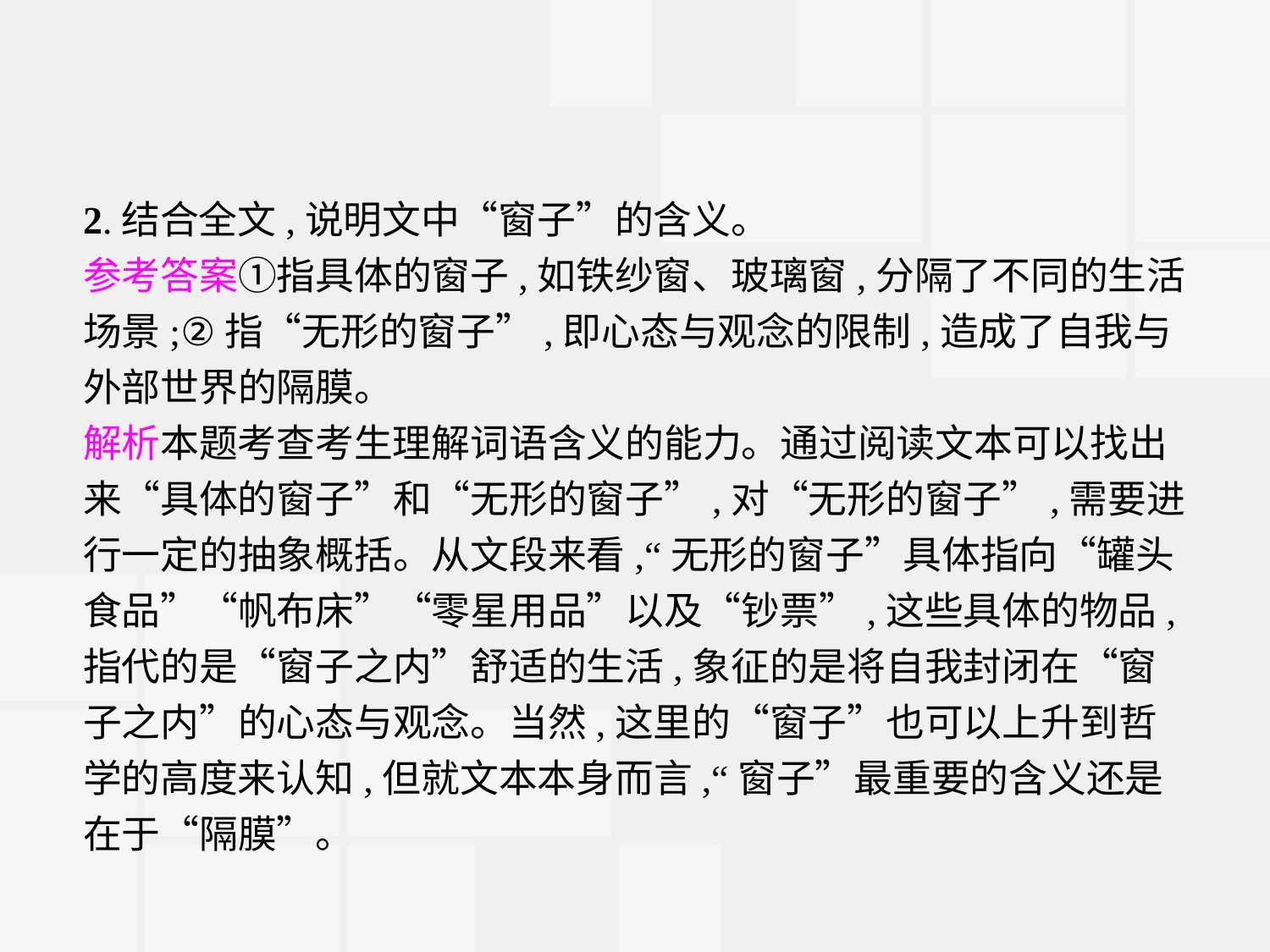

2.结合全文,说明文中“窗子”的含义。
参考答案①指具体的窗子,如铁纱窗、玻璃窗,分隔了不同的生活场景;②指“无形的窗子”,即心态与观念的限制,造成了自我与外部世界的隔膜。
解析本题考查考生理解词语含义的能力。通过阅读文本可以找出来“具体的窗子”和“无形的窗子”,对“无形的窗子”,需要进行一定的抽象概括。从文段来看,“无形的窗子”具体指向“罐头食品”“帆布床”“零星用品”以及“钞票”,这些具体的物品,指代的是“窗子之内”舒适的生活,象征的是将自我封闭在“窗子之内”的心态与观念。当然,这里的“窗子”也可以上升到哲学的高度来认知,但就文本本身而言,“窗子”最重要的含义还是在于“隔膜”。